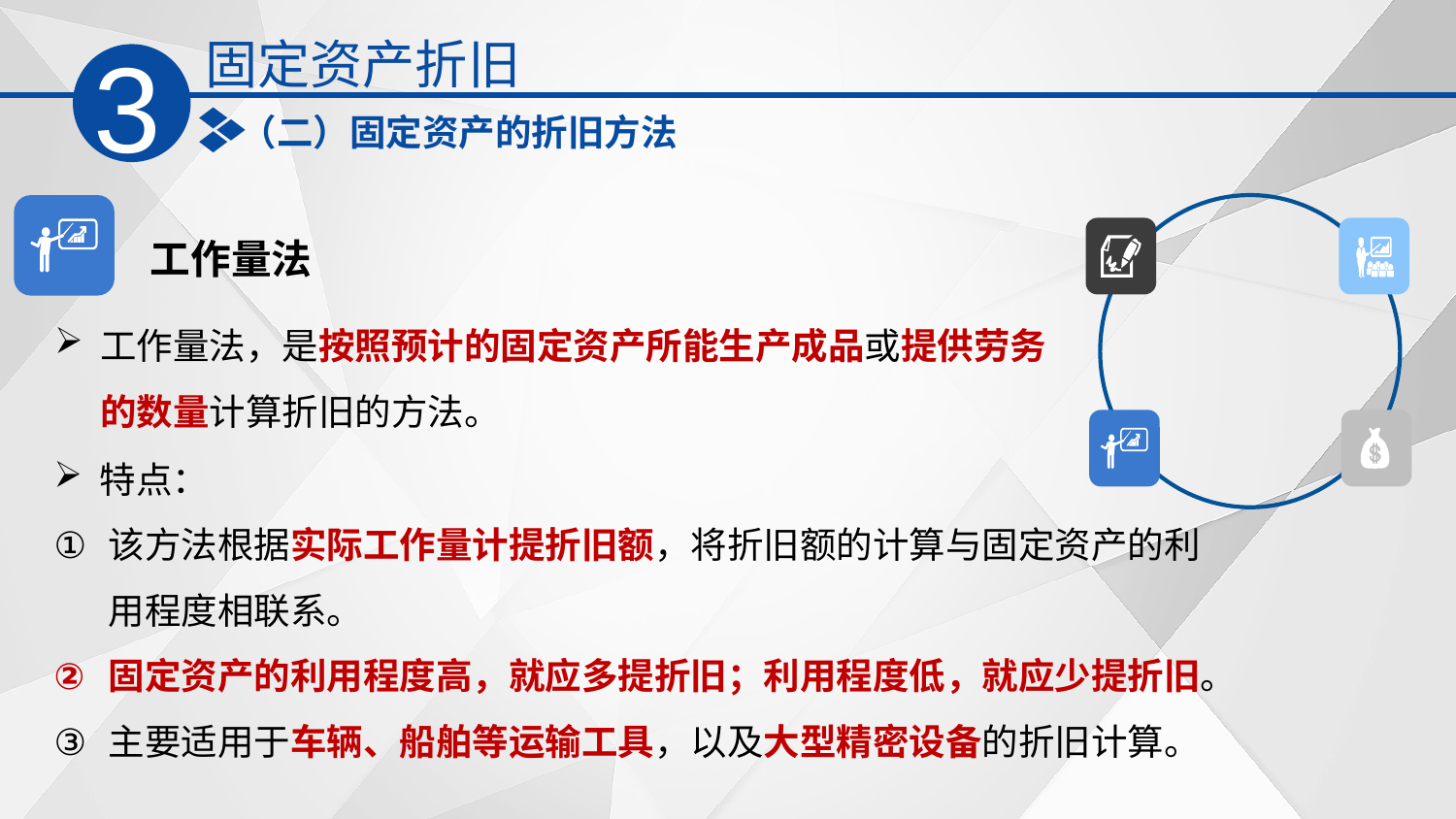

固定资产折旧
3

（二）固定资产的折旧方法

工作量法
工作量法，是按照预计的固定资产所能生产成品或提供劳务的数量计算折旧的方法。
特点：
该方法根据实际工作量计提折旧额，将折旧额的计算与固定资产的利用程度相联系。
固定资产的利用程度高，就应多提折旧；利用程度低，就应少提折旧。
主要适用于车辆、船舶等运输工具，以及大型精密设备的折旧计算。